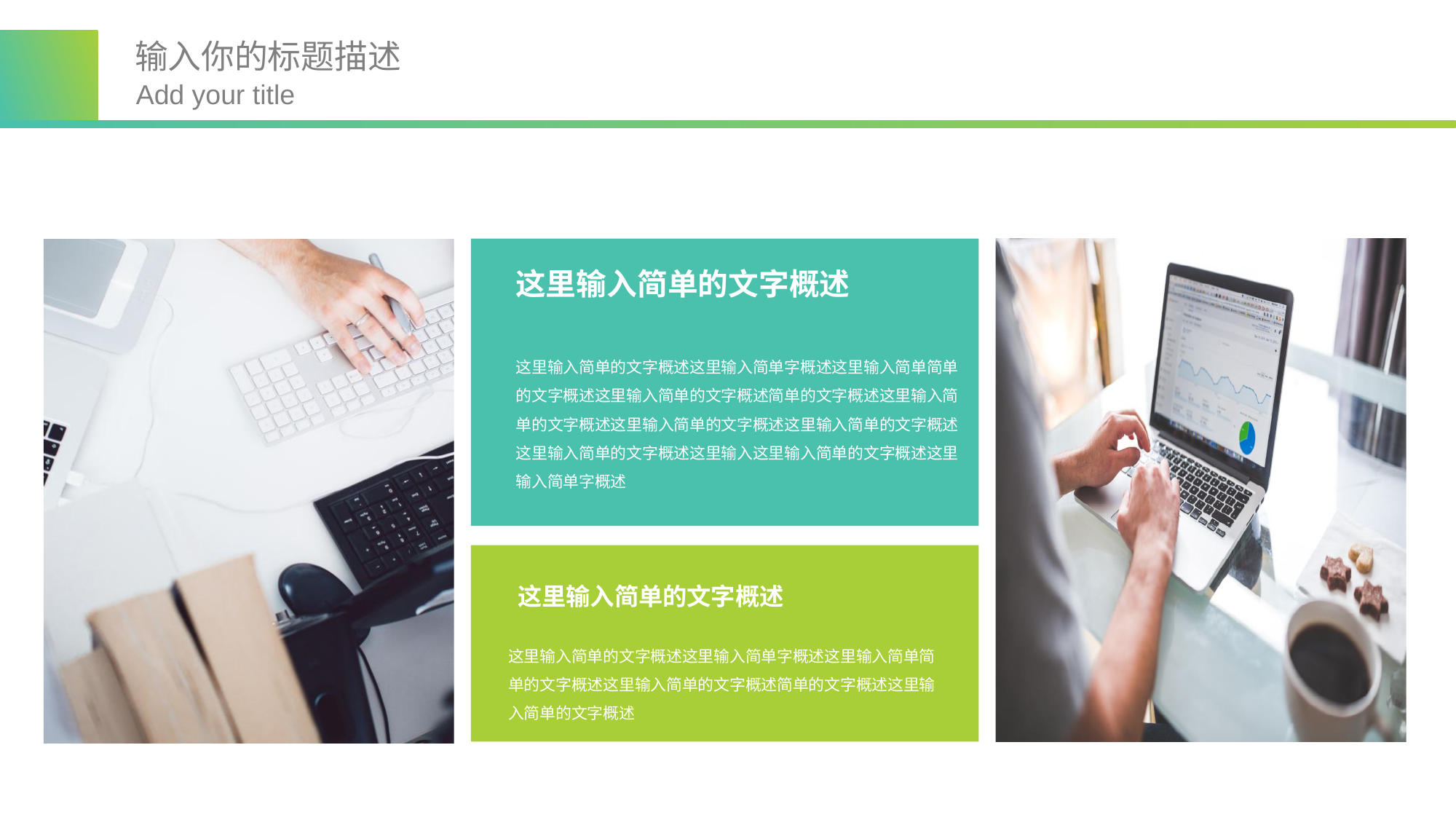

输入你的标题描述
Add your title

这里输入简单的文字概述
这里输入简单的文字概述这里输入简单字概述这里输入简单简单的文字概述这里输入简单的文字概述简单的文字概述这里输入简单的文字概述这里输入简单的文字概述这里输入简单的文字概述这里输入简单的文字概述这里输入这里输入简单的文字概述这里输入简单字概述

这里输入简单的文字概述
这里输入简单的文字概述这里输入简单字概述这里输入简单简单的文字概述这里输入简单的文字概述简单的文字概述这里输入简单的文字概述